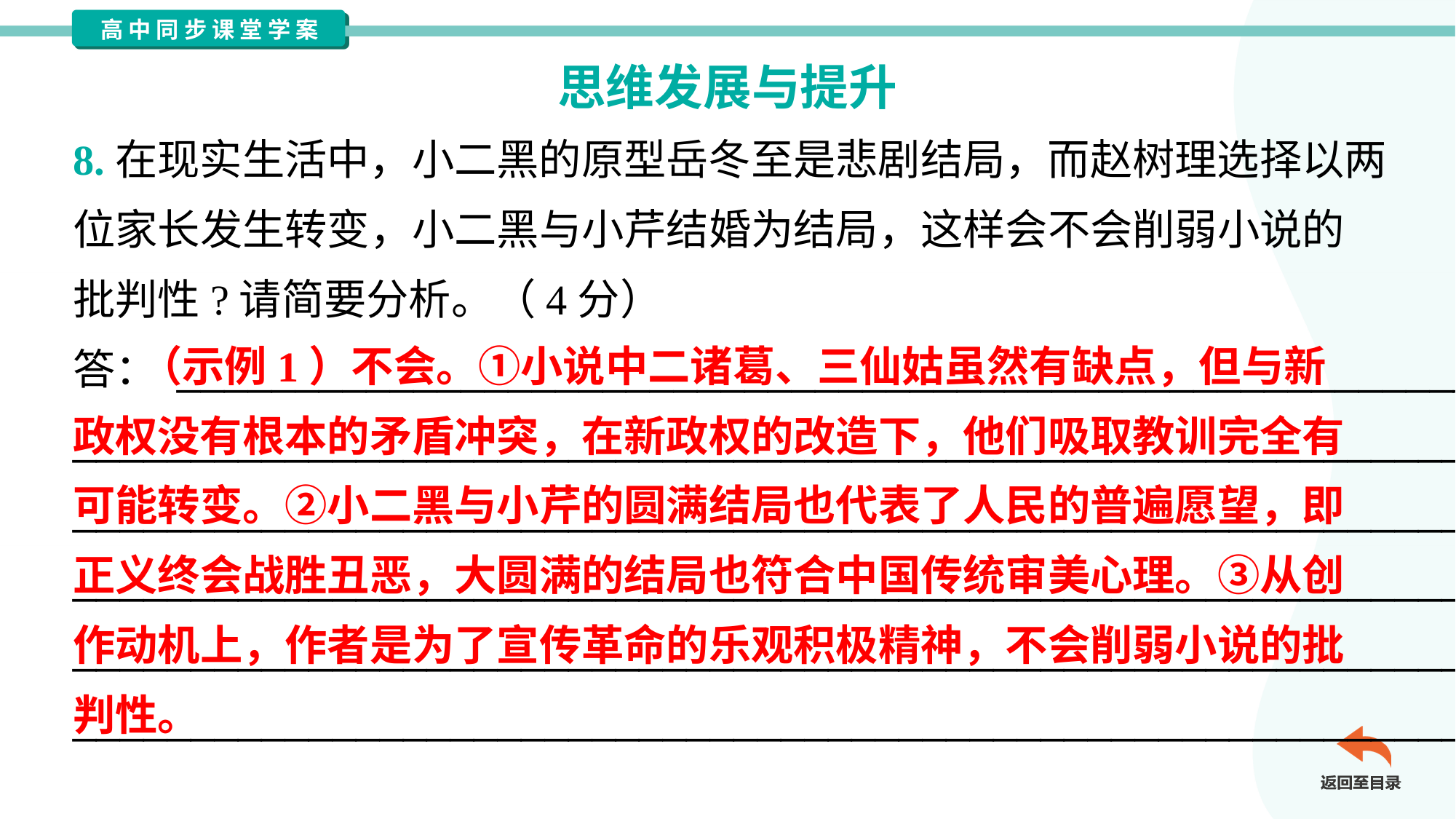

思维发展与提升
8.在现实生活中，小二黑的原型岳冬至是悲剧结局，而赵树理选择以两
位家长发生转变，小二黑与小芹结婚为结局，这样会不会削弱小说的
批判性?请简要分析。（4分）
答： ________________________________________________________
_____________________________________________________________
_____________________________________________________________
_____________________________________________________________
_____________________________________________________________
_____________________________________________________________
      （示例1）不会。①小说中二诸葛、三仙姑虽然有缺点，但与新
政权没有根本的矛盾冲突，在新政权的改造下，他们吸取教训完全有
可能转变。②小二黑与小芹的圆满结局也代表了人民的普遍愿望，即
正义终会战胜丑恶，大圆满的结局也符合中国传统审美心理。③从创
作动机上，作者是为了宣传革命的乐观积极精神，不会削弱小说的批
判性。